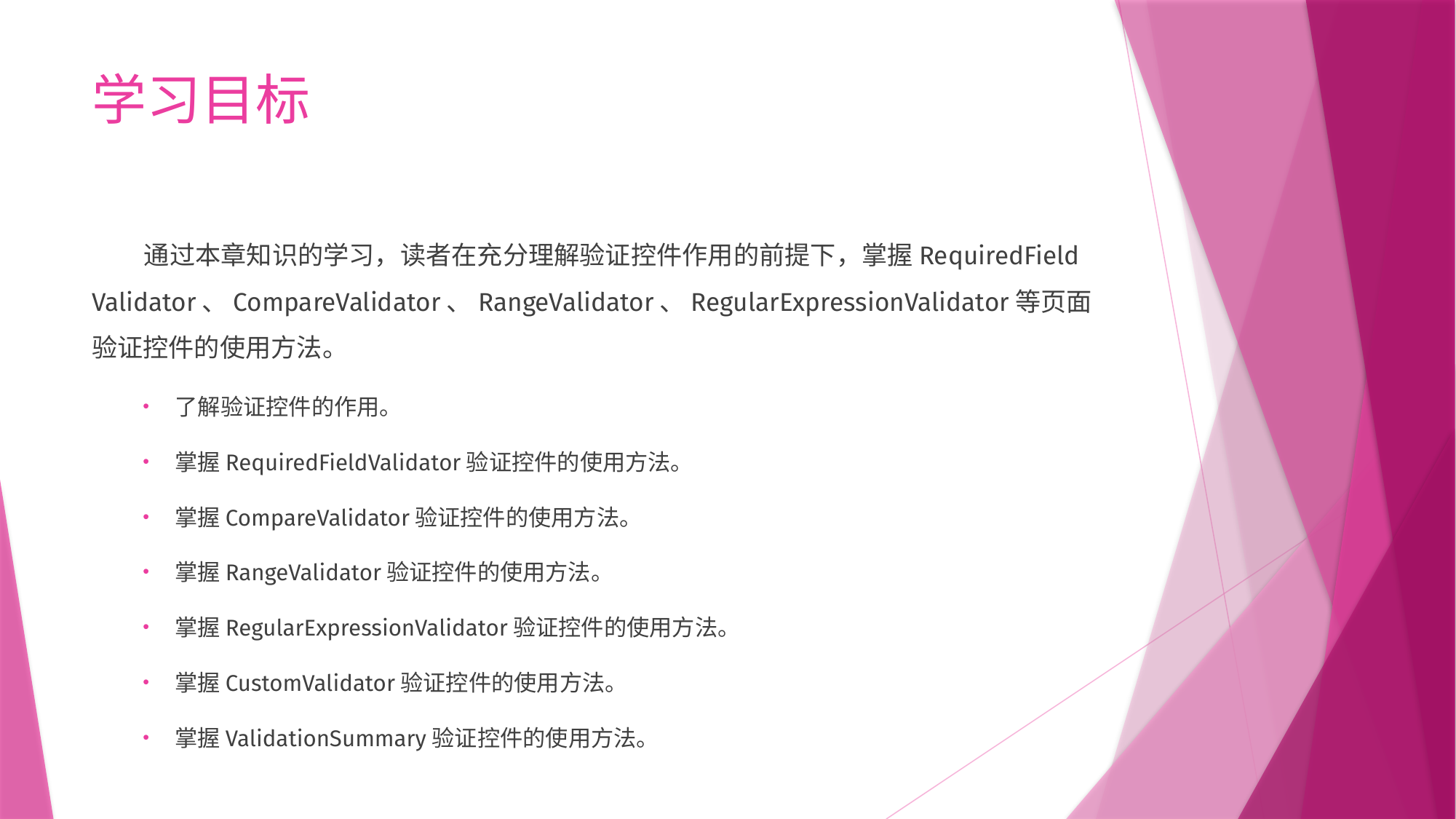

# 学习目标
        通过本章知识的学习，读者在充分理解验证控件作用的前提下，掌握RequiredField Validator、CompareValidator、RangeValidator、RegularExpressionValidator等页面验证控件的使用方法。
了解验证控件的作用。
掌握RequiredFieldValidator验证控件的使用方法。
掌握CompareValidator验证控件的使用方法。
掌握RangeValidator验证控件的使用方法。
掌握RegularExpressionValidator验证控件的使用方法。
掌握CustomValidator验证控件的使用方法。
掌握ValidationSummary验证控件的使用方法。